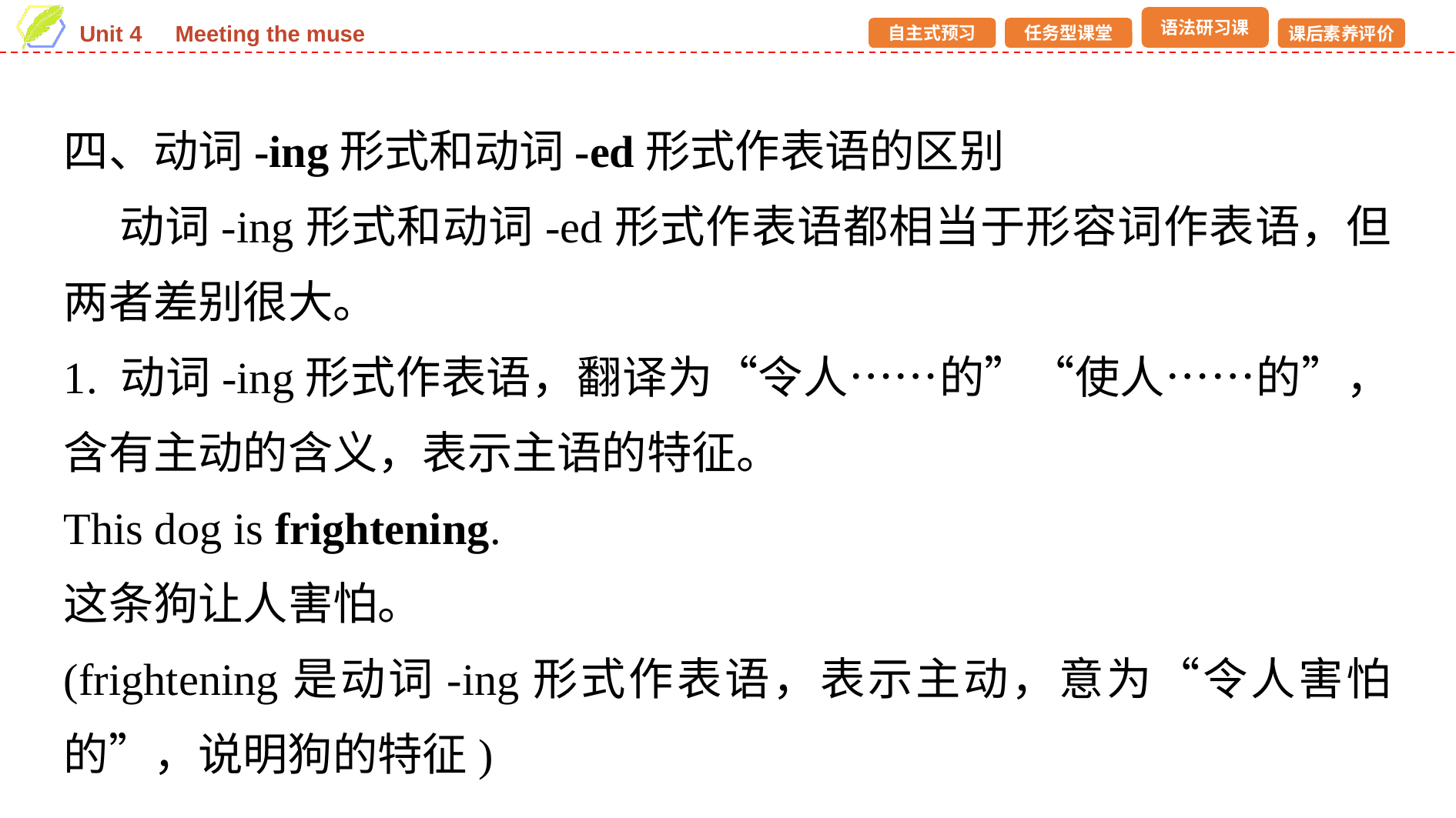

四、动词-ing形式和动词-ed形式作表语的区别
    动词-ing形式和动词-ed形式作表语都相当于形容词作表语，但两者差别很大。
1. 动词-ing形式作表语，翻译为“令人……的”“使人……的”，含有主动的含义，表示主语的特征。
This dog is frightening.
这条狗让人害怕。
(frightening是动词-ing形式作表语，表示主动，意为“令人害怕的”，说明狗的特征)